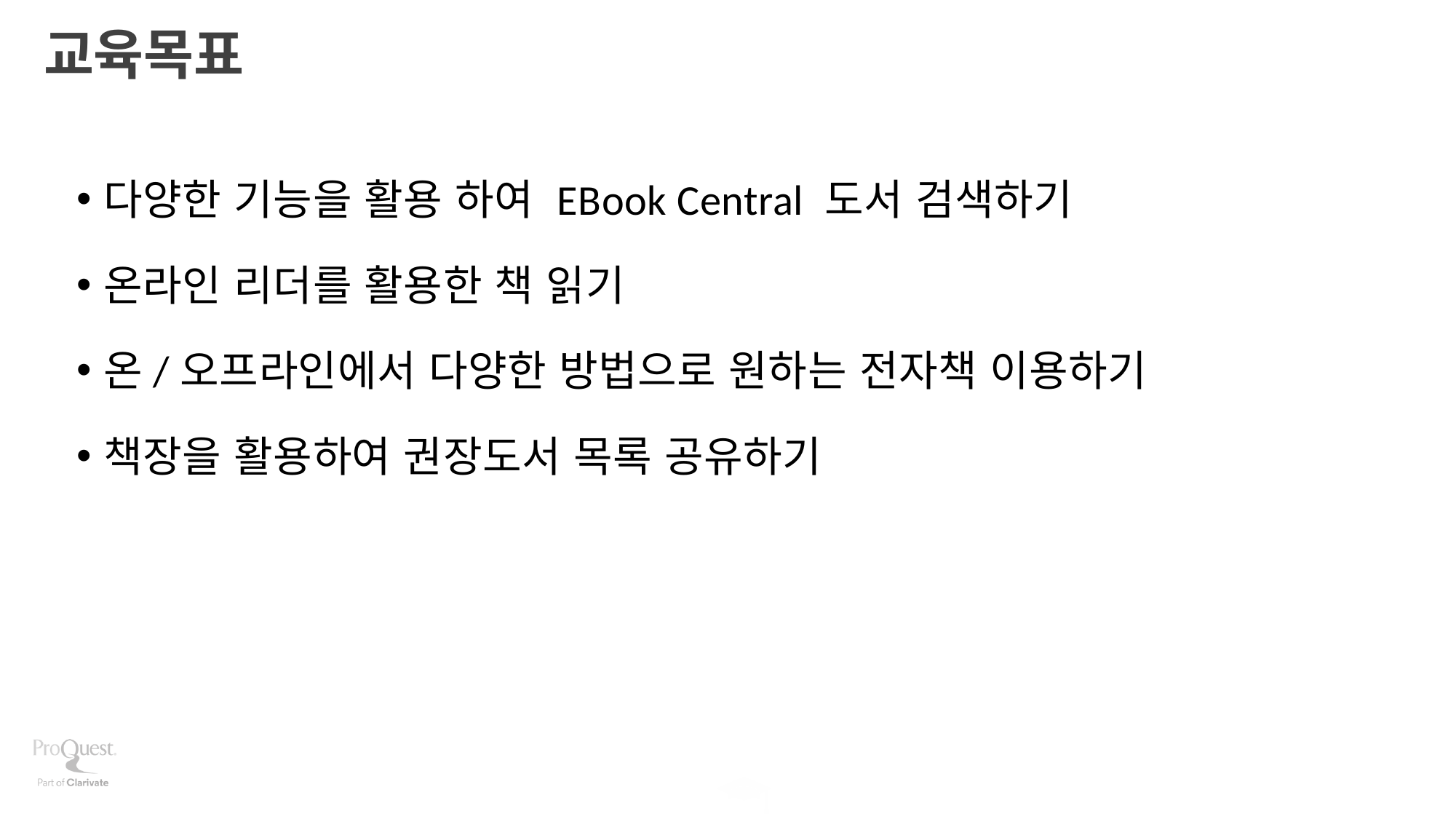

# 교육목표
다양한 기능을 활용 하여 EBook Central 도서 검색하기
온라인 리더를 활용한 책 읽기
온/오프라인에서 다양한 방법으로 원하는 전자책 이용하기
책장을 활용하여 권장도서 목록 공유하기
2